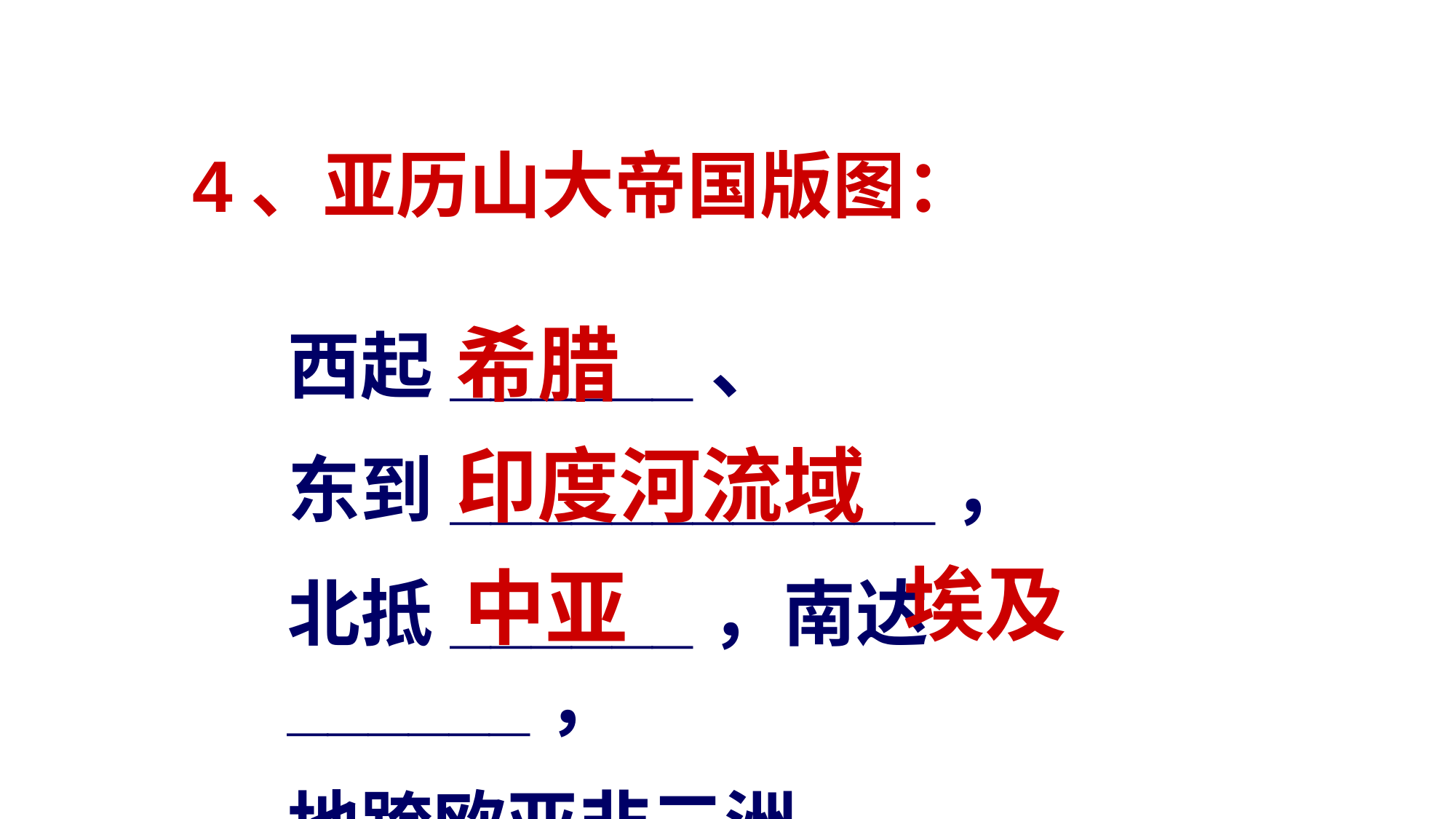

4、亚历山大帝国版图：
希腊
西起______、
东到____________，
北抵______，南达______，
地跨欧亚非三洲。
印度河流域
埃及
中亚